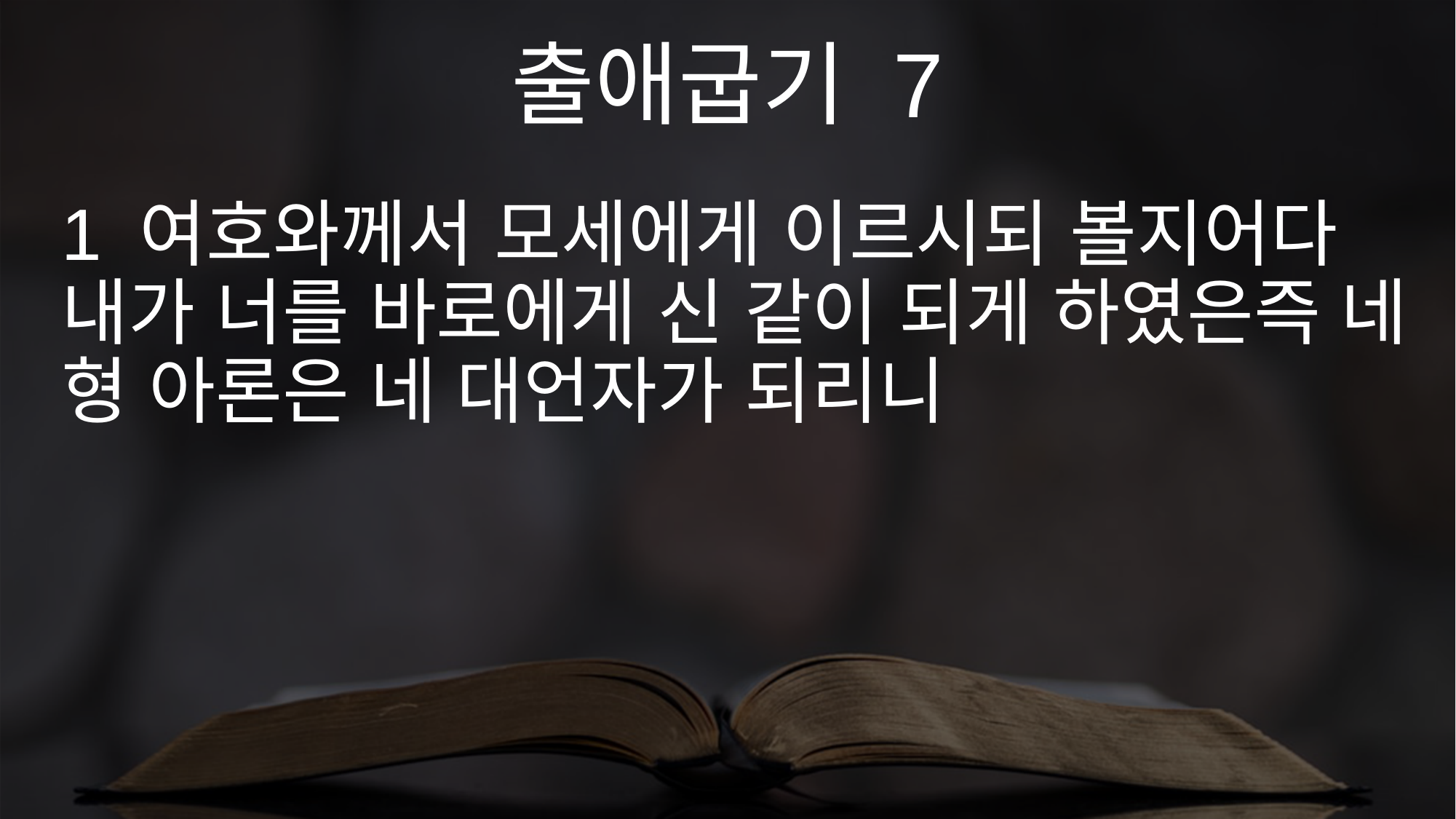

출애굽기 7
1 여호와께서 모세에게 이르시되 볼지어다 내가 너를 바로에게 신 같이 되게 하였은즉 네 형 아론은 네 대언자가 되리니